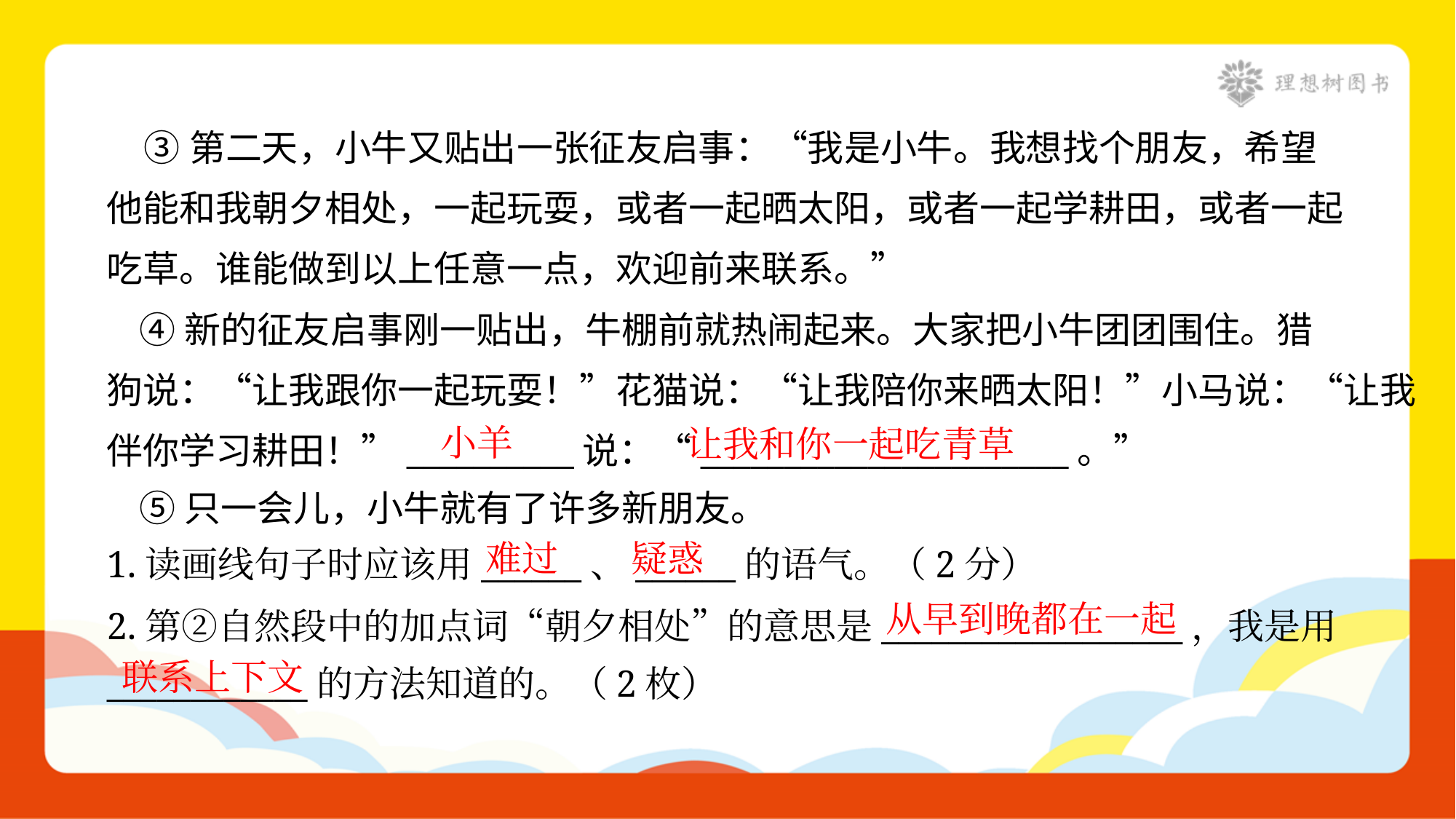

③第二天，小牛又贴出一张征友启事：“我是小牛。我想找个朋友，希望
他能和我朝夕相处，一起玩耍，或者一起晒太阳，或者一起学耕田，或者一起
吃草。谁能做到以上任意一点，欢迎前来联系。”
    ④新的征友启事刚一贴出，牛棚前就热闹起来。大家把小牛团团围住。猎
狗说：“让我跟你一起玩耍！”花猫说：“让我陪你来晒太阳！”小马说：“让我
伴你学习耕田！”__________说：“______________________。”
    ⑤只一会儿，小牛就有了许多新朋友。
小羊
让我和你一起吃青草
难过
疑惑
1.读画线句子时应该用______、______的语气。（2分）
从早到晚都在一起
2.第②自然段中的加点词“朝夕相处”的意思是__________________，我是用
____________的方法知道的。（2枚）
联系上下文